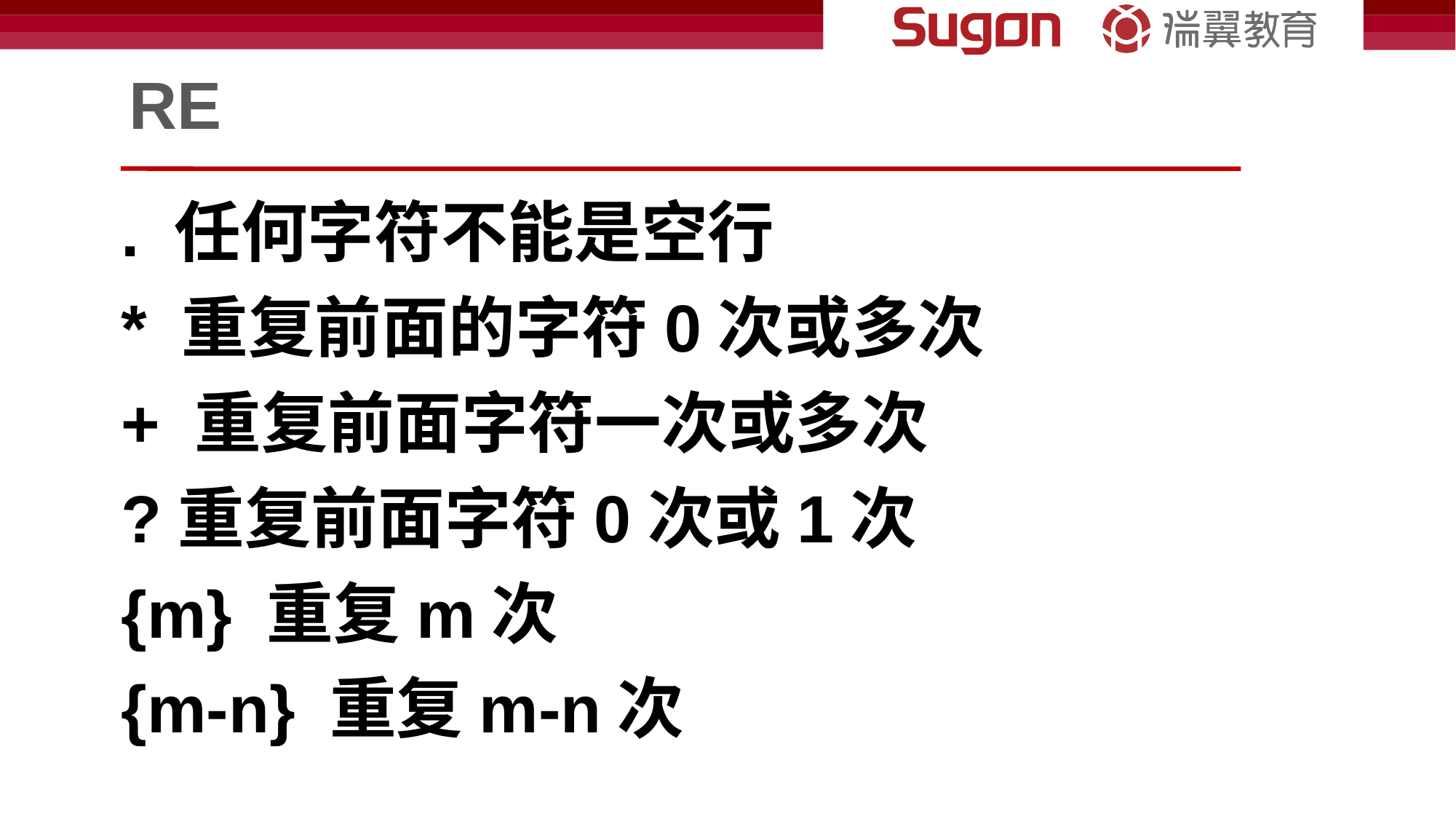

# RE
. 任何字符不能是空行
* 重复前面的字符0次或多次
+ 重复前面字符一次或多次
?重复前面字符0次或1次
{m} 重复m次
{m-n} 重复m-n次